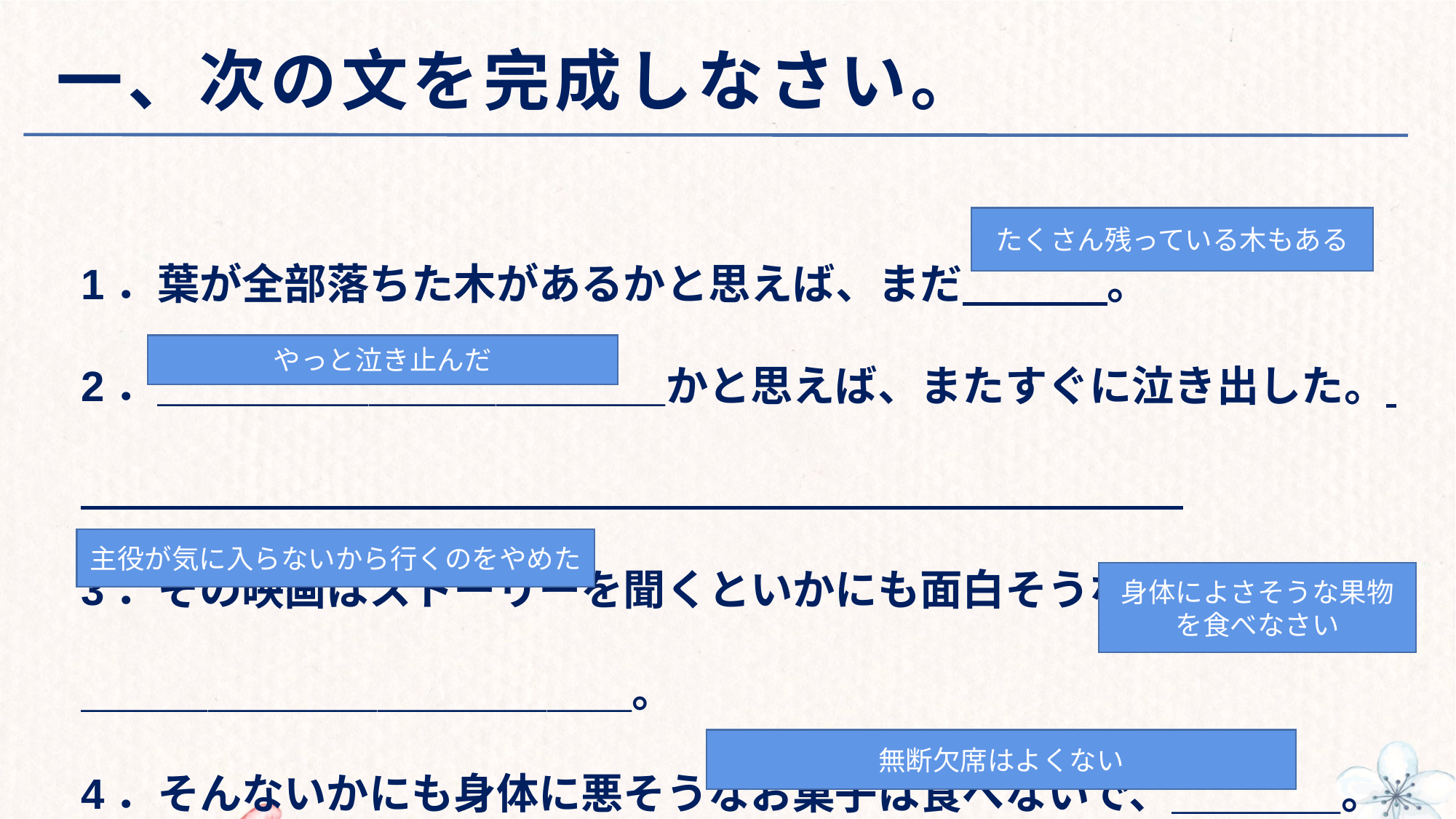

# 一、次の文を完成しなさい。
1．葉が全部落ちた木があるかと思えば、まだ               。
2．＿＿＿＿＿＿＿＿＿＿＿＿かと思えば、またすぐに泣き出した。
3．その映画はストーリーを聞くといかにも面白そうなのだが、＿＿＿＿＿＿＿＿＿＿＿＿＿＿＿。
4．そんないかにも身体に悪そうなお菓子は食べないで、＿＿＿＿。
5．理由が何であるにせよ、＿＿＿＿＿＿＿＿＿＿＿＿＿＿＿＿＿。
たくさん残っている木もある
やっと泣き止んだ
主役が気に入らないから行くのをやめた
身体によさそうな果物を食べなさい
無断欠席はよくない